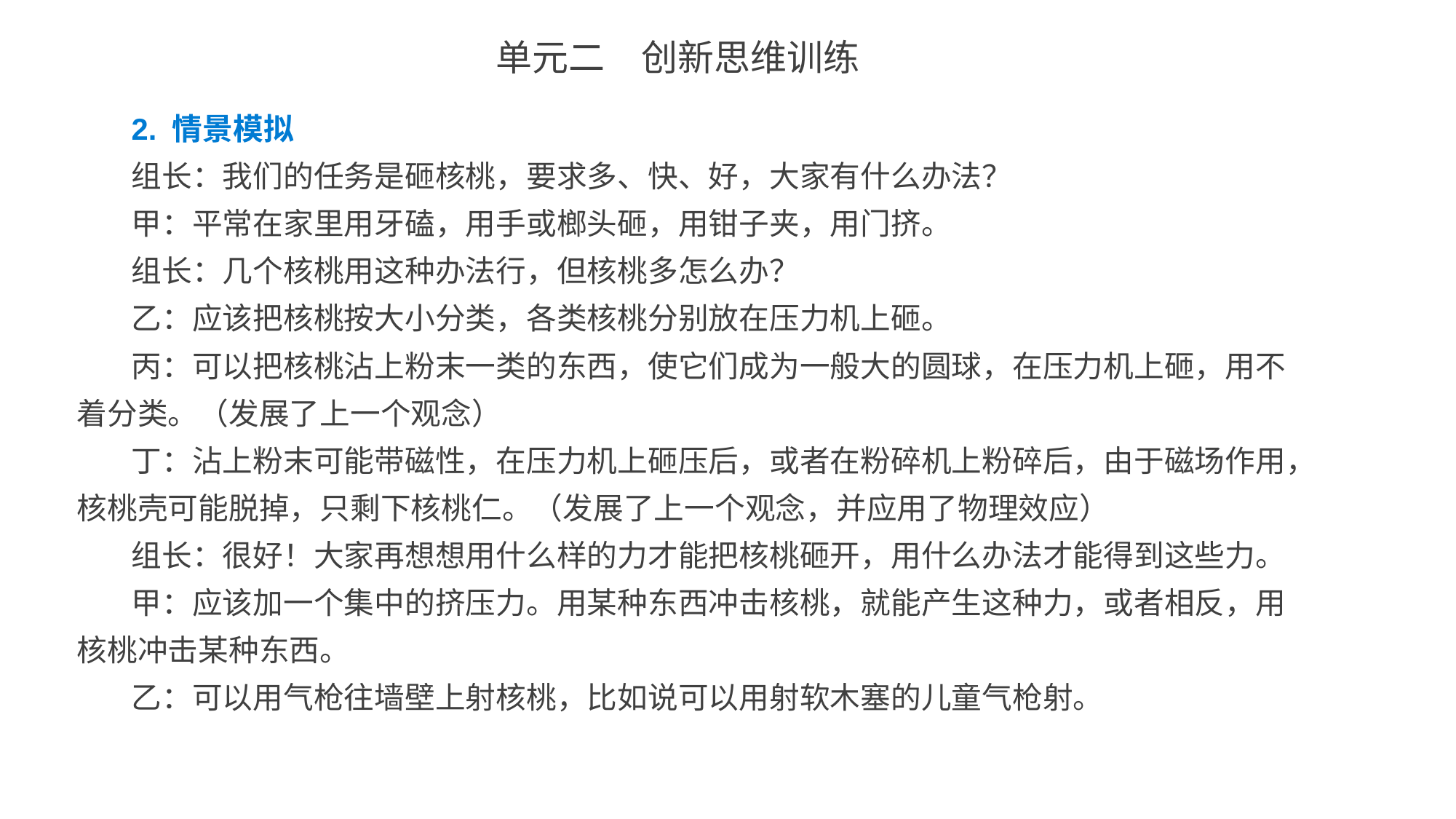

单元二　创新思维训练
2. 情景模拟
组长：我们的任务是砸核桃，要求多、快、好，大家有什么办法？
甲：平常在家里用牙磕，用手或榔头砸，用钳子夹，用门挤。
组长：几个核桃用这种办法行，但核桃多怎么办？
乙：应该把核桃按大小分类，各类核桃分别放在压力机上砸。
丙：可以把核桃沾上粉末一类的东西，使它们成为一般大的圆球，在压力机上砸，用不着分类。（发展了上一个观念）
丁：沾上粉末可能带磁性，在压力机上砸压后，或者在粉碎机上粉碎后，由于磁场作用，核桃壳可能脱掉，只剩下核桃仁。（发展了上一个观念，并应用了物理效应）
组长：很好！大家再想想用什么样的力才能把核桃砸开，用什么办法才能得到这些力。
甲：应该加一个集中的挤压力。用某种东西冲击核桃，就能产生这种力，或者相反，用核桃冲击某种东西。
乙：可以用气枪往墙壁上射核桃，比如说可以用射软木塞的儿童气枪射。